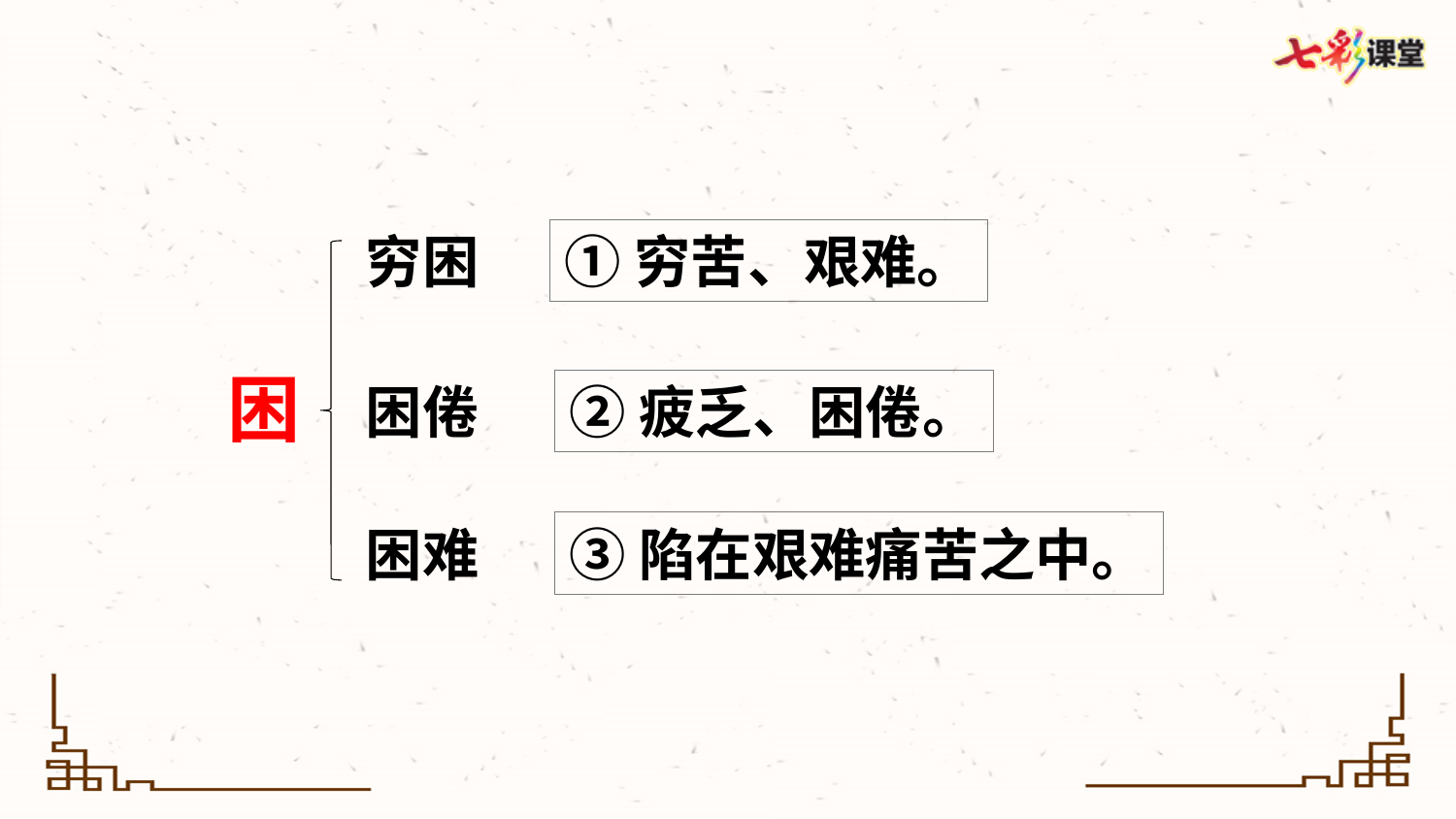

穷困
①穷苦、艰难。

困
困倦
②疲乏、困倦。
困难
③陷在艰难痛苦之中。